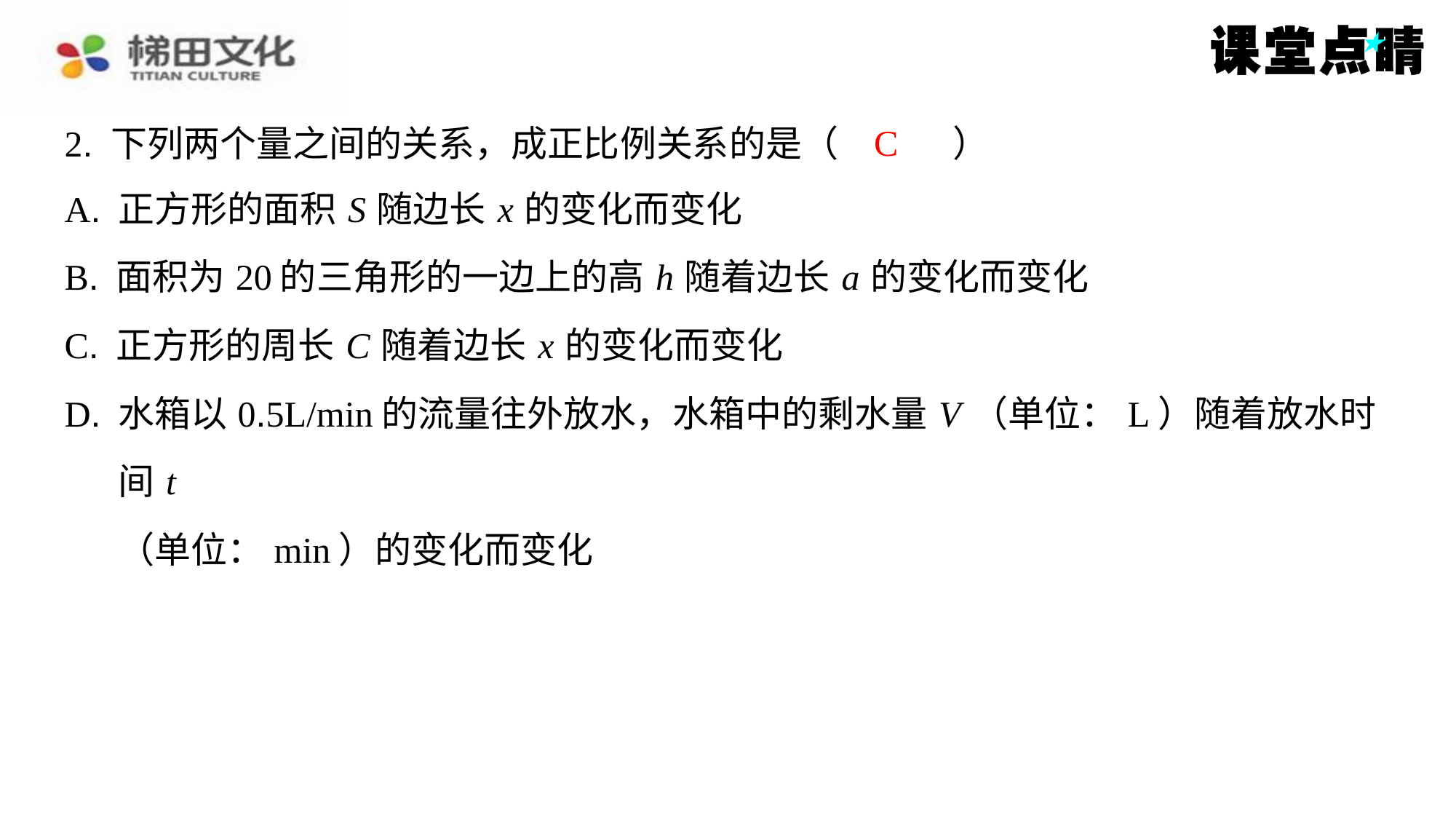

C
2. 下列两个量之间的关系，成正比例关系的是（　C　）
| A. 正方形的面积 S 随边长 x 的变化而变化 |
| --- |
| B. 面积为20的三角形的一边上的高 h 随着边长 a 的变化而变化 |
| C. 正方形的周长 C 随着边长 x 的变化而变化 |
| D. 水箱以0.5L/min的流量往外放水，水箱中的剩水量 V （单位：L）随着放水时间 t （单位：min）的变化而变化 |